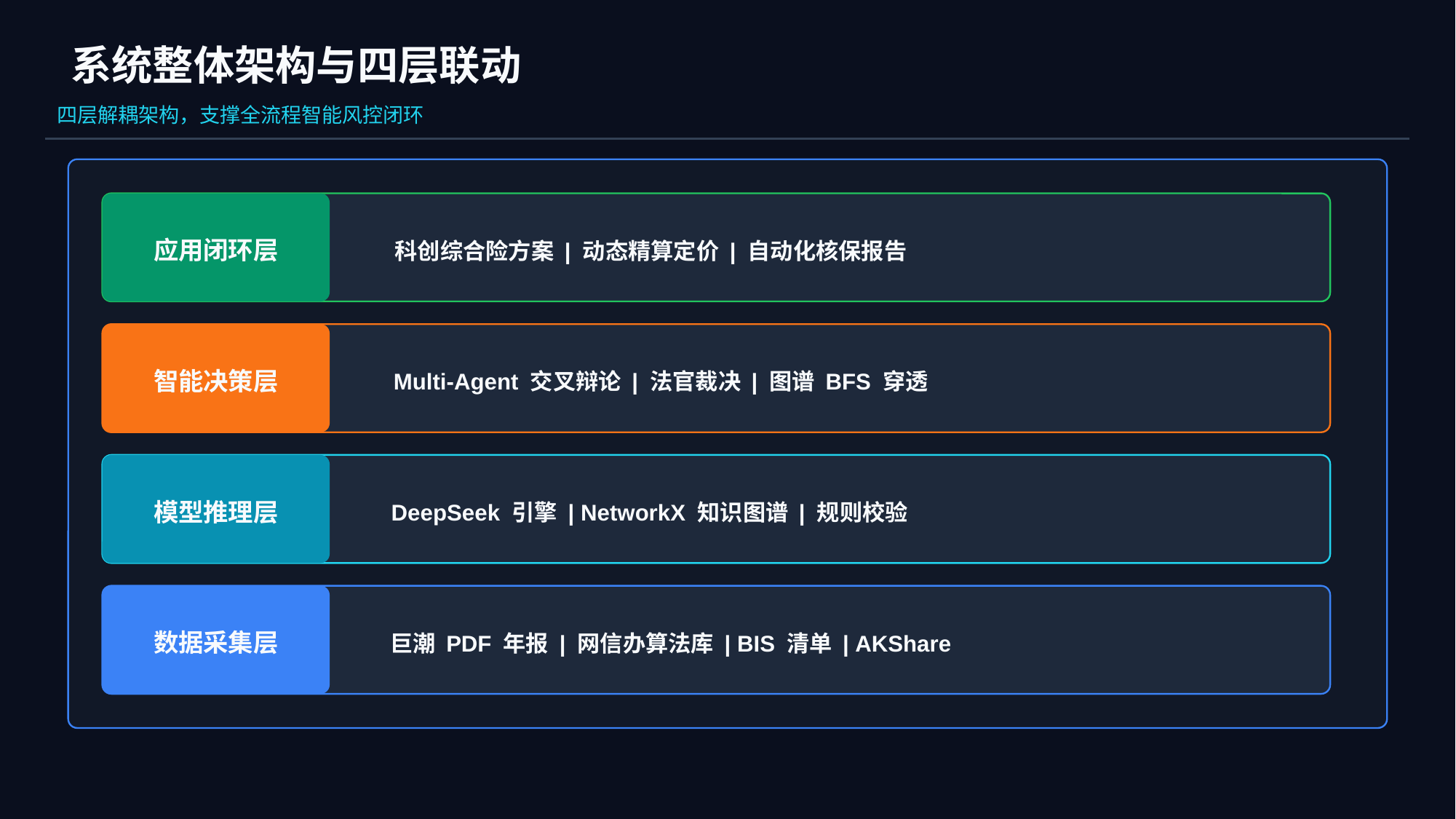

系统整体架构与四层联动
四层解耦架构，支撑全流程智能风控闭环

应用闭环层
科创综合险方案 | 动态精算定价 | 自动化核保报告

智能决策层
Multi-Agent 交叉辩论 | 法官裁决 | 图谱 BFS 穿透

模型推理层
DeepSeek 引擎 | NetworkX 知识图谱 | 规则校验

数据采集层
巨潮 PDF 年报 | 网信办算法库 | BIS 清单 | AKShare